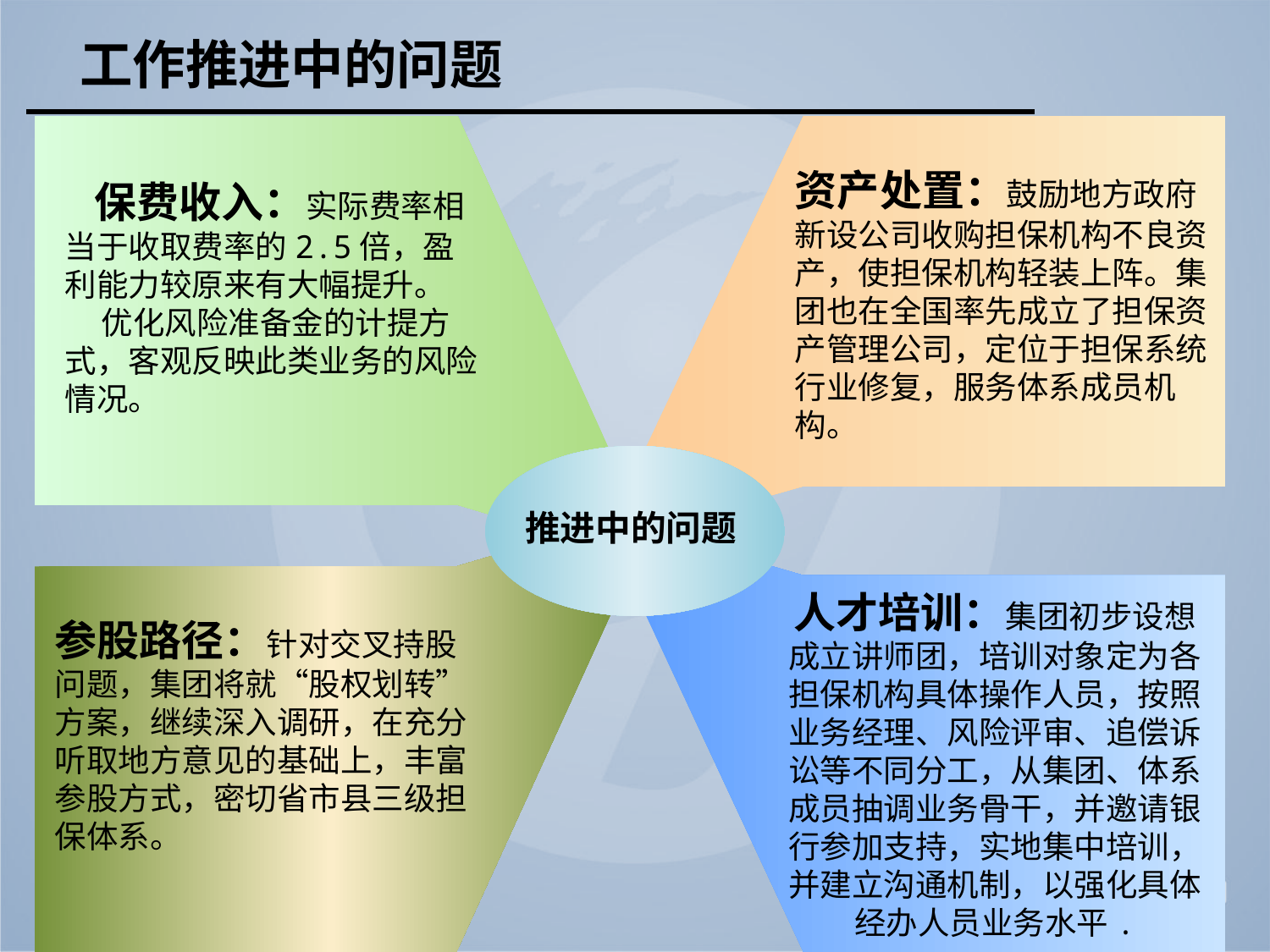

工作推进中的问题

资产处置：鼓励地方政府新设公司收购担保机构不良资产，使担保机构轻装上阵。集团也在全国率先成立了担保资产管理公司，定位于担保系统行业修复，服务体系成员机构。

  保费收入：实际费率相当于收取费率的2.5倍，盈利能力较原来有大幅提升。
    优化风险准备金的计提方式，客观反映此类业务的风险情况。

推进中的问题

人才培训：集团初步设想成立讲师团，培训对象定为各担保机构具体操作人员，按照业务经理、风险评审、追偿诉讼等不同分工，从集团、体系成员抽调业务骨干，并邀请银行参加支持，实地集中培训，并建立沟通机制，以强化具体经办人员业务水平.

参股路径：针对交叉持股问题，集团将就“股权划转”方案，继续深入调研，在充分听取地方意见的基础上，丰富参股方式，密切省市县三级担保体系。